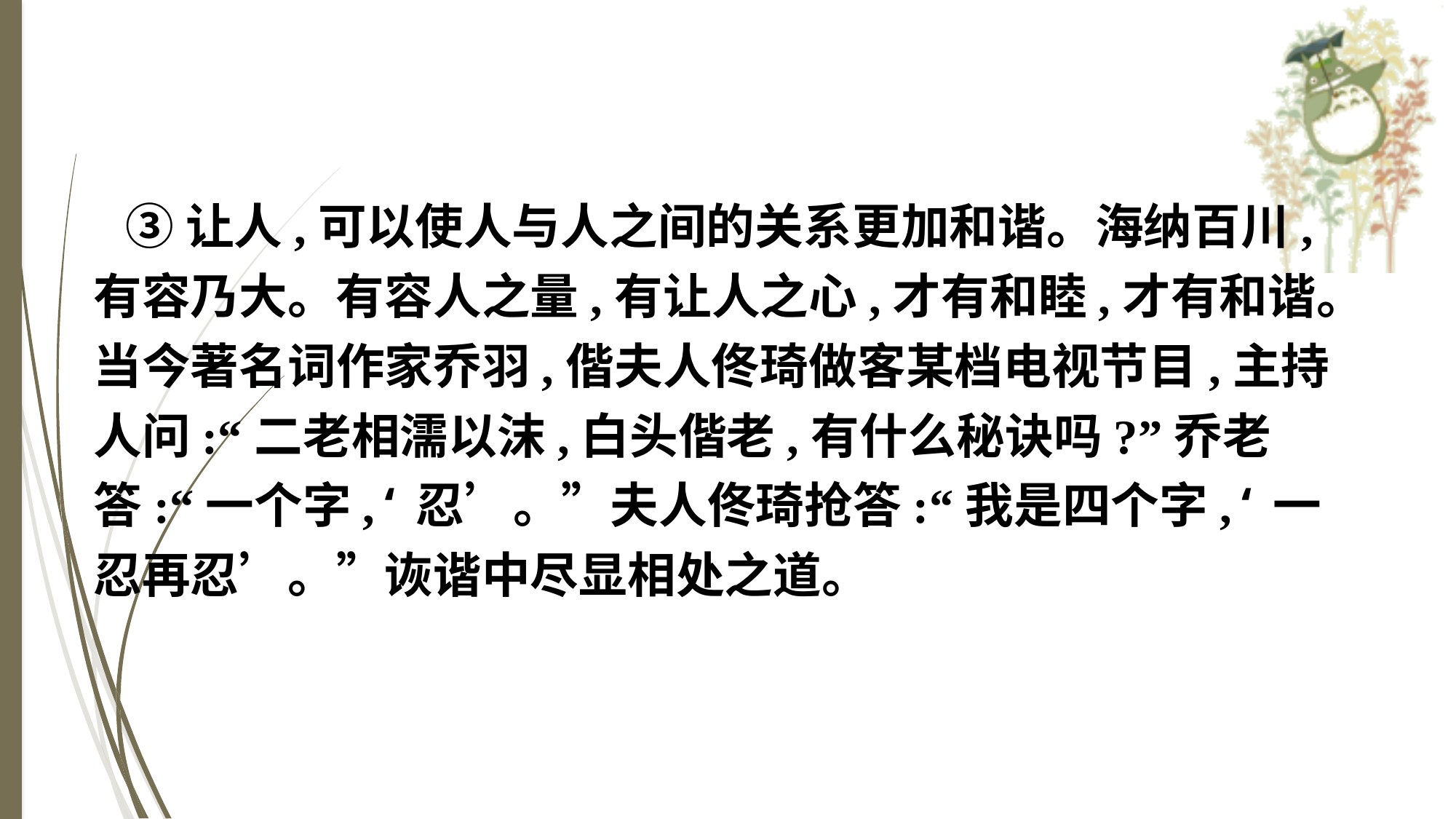

③让人,可以使人与人之间的关系更加和谐。海纳百川,有容乃大。有容人之量,有让人之心,才有和睦,才有和谐。当今著名词作家乔羽,偕夫人佟琦做客某档电视节目,主持人问:“二老相濡以沫,白头偕老,有什么秘诀吗?”乔老答:“一个字,‘忍’。”夫人佟琦抢答:“我是四个字,‘一忍再忍’。”诙谐中尽显相处之道。